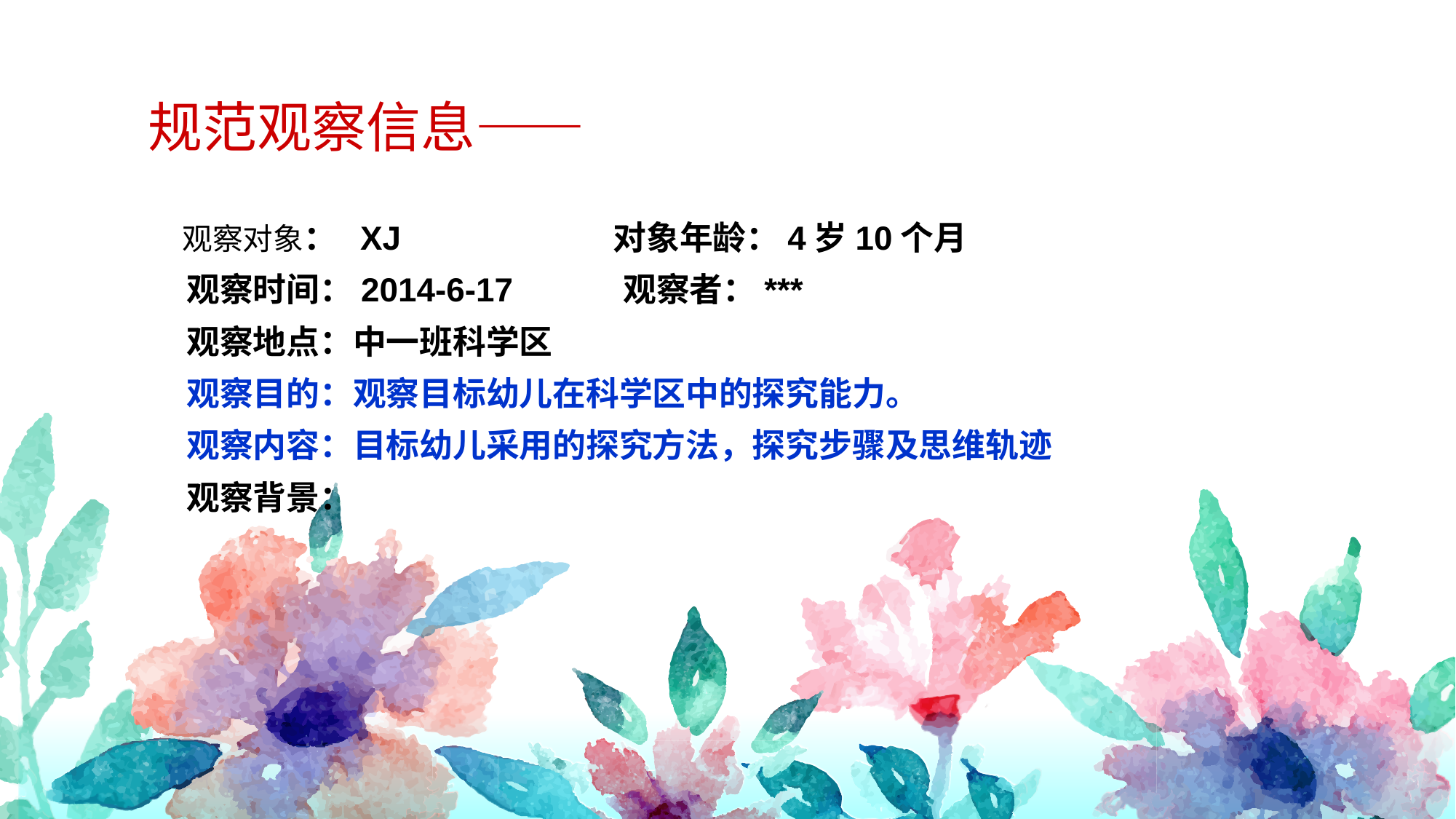

规范观察信息——

    观察对象：  XJ                      对象年龄：4岁10个月
    观察时间：2014-6-17           观察者：***
    观察地点：中一班科学区
    观察目的：观察目标幼儿在科学区中的探究能力。
    观察内容：目标幼儿采用的探究方法，探究步骤及思维轨迹
    观察背景：